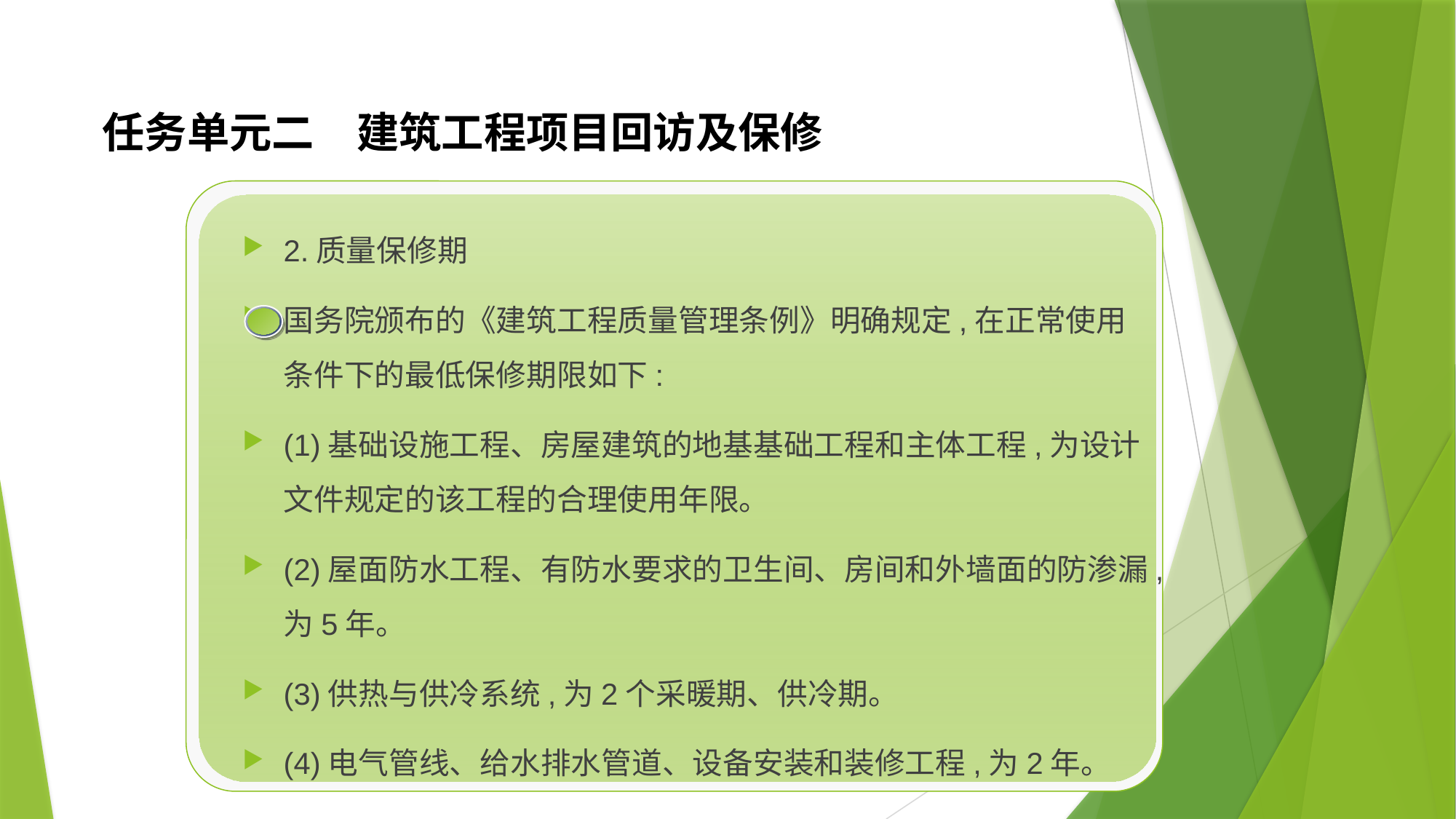

# 任务单元二　建筑工程项目回访及保修

2.质量保修期
国务院颁布的《建筑工程质量管理条例》明确规定,在正常使用条件下的最低保修期限如下:
(1)基础设施工程、房屋建筑的地基基础工程和主体工程,为设计文件规定的该工程的合理使用年限。
(2)屋面防水工程、有防水要求的卫生间、房间和外墙面的防渗漏,为5年。
(3)供热与供冷系统,为2个采暖期、供冷期。
(4)电气管线、给水排水管道、设备安装和装修工程,为2年。